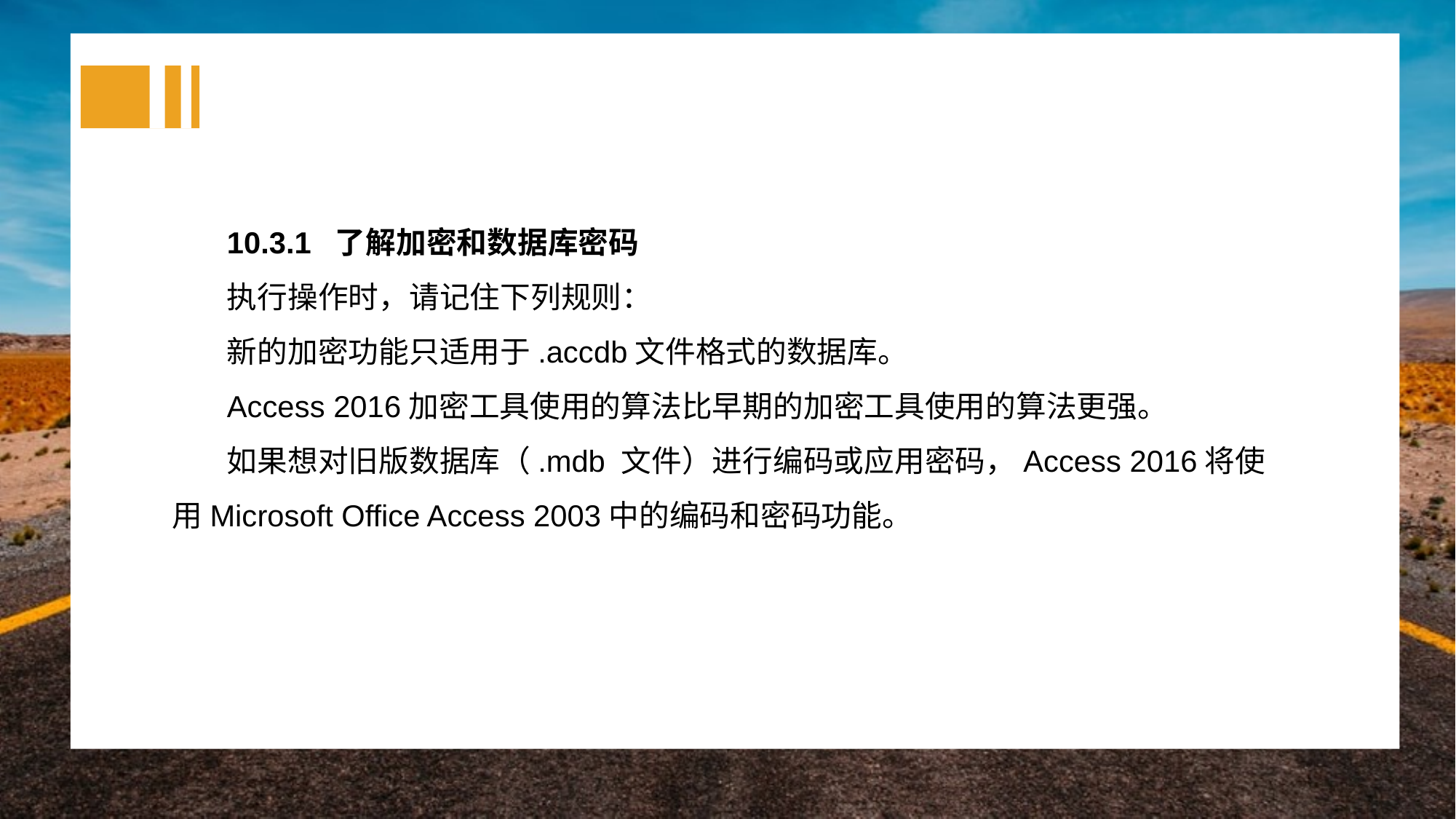

10.3.1  了解加密和数据库密码
执行操作时，请记住下列规则：
新的加密功能只适用于.accdb文件格式的数据库。
Access 2016加密工具使用的算法比早期的加密工具使用的算法更强。
如果想对旧版数据库（.mdb 文件）进行编码或应用密码，Access 2016将使用Microsoft Office Access 2003中的编码和密码功能。